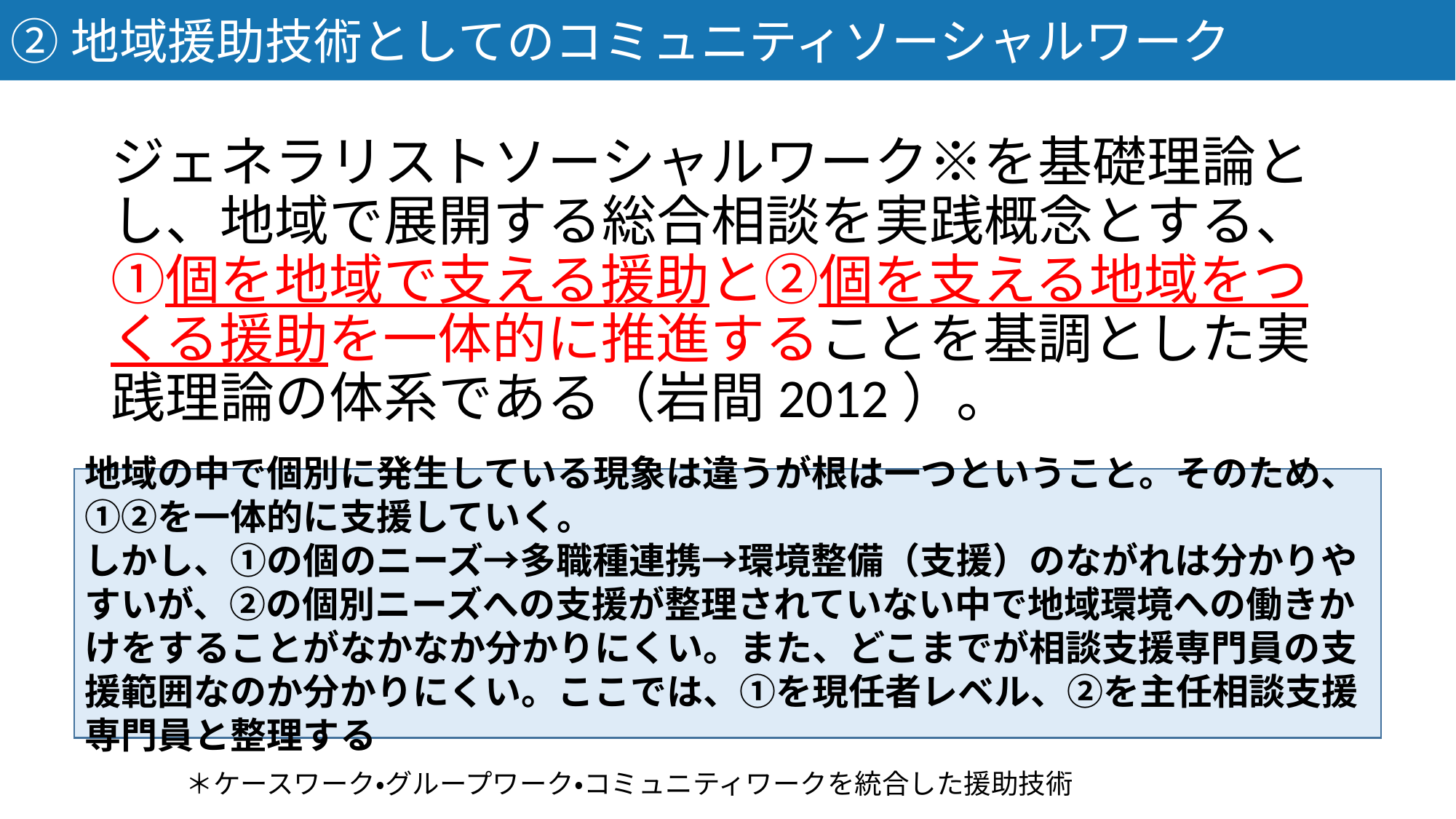

②地域援助技術としてのコミュニティソーシャルワーク
ジェネラリストソーシャルワーク※を基礎理論とし、地域で展開する総合相談を実践概念とする、①個を地域で支える援助と②個を支える地域をつくる援助を一体的に推進することを基調とした実践理論の体系である（岩間2012）。
地域の中で個別に発生している現象は違うが根は一つということ。そのため、①②を一体的に支援していく。
しかし、①の個のニーズ→多職種連携→環境整備（支援）のながれは分かりやすいが、②の個別ニーズへの支援が整理されていない中で地域環境への働きかけをすることがなかなか分かりにくい。また、どこまでが相談支援専門員の支援範囲なのか分かりにくい。ここでは、①を現任者レベル、②を主任相談支援専門員と整理する
＊ケースワーク・グループワーク・コミュニティワークを統合した援助技術